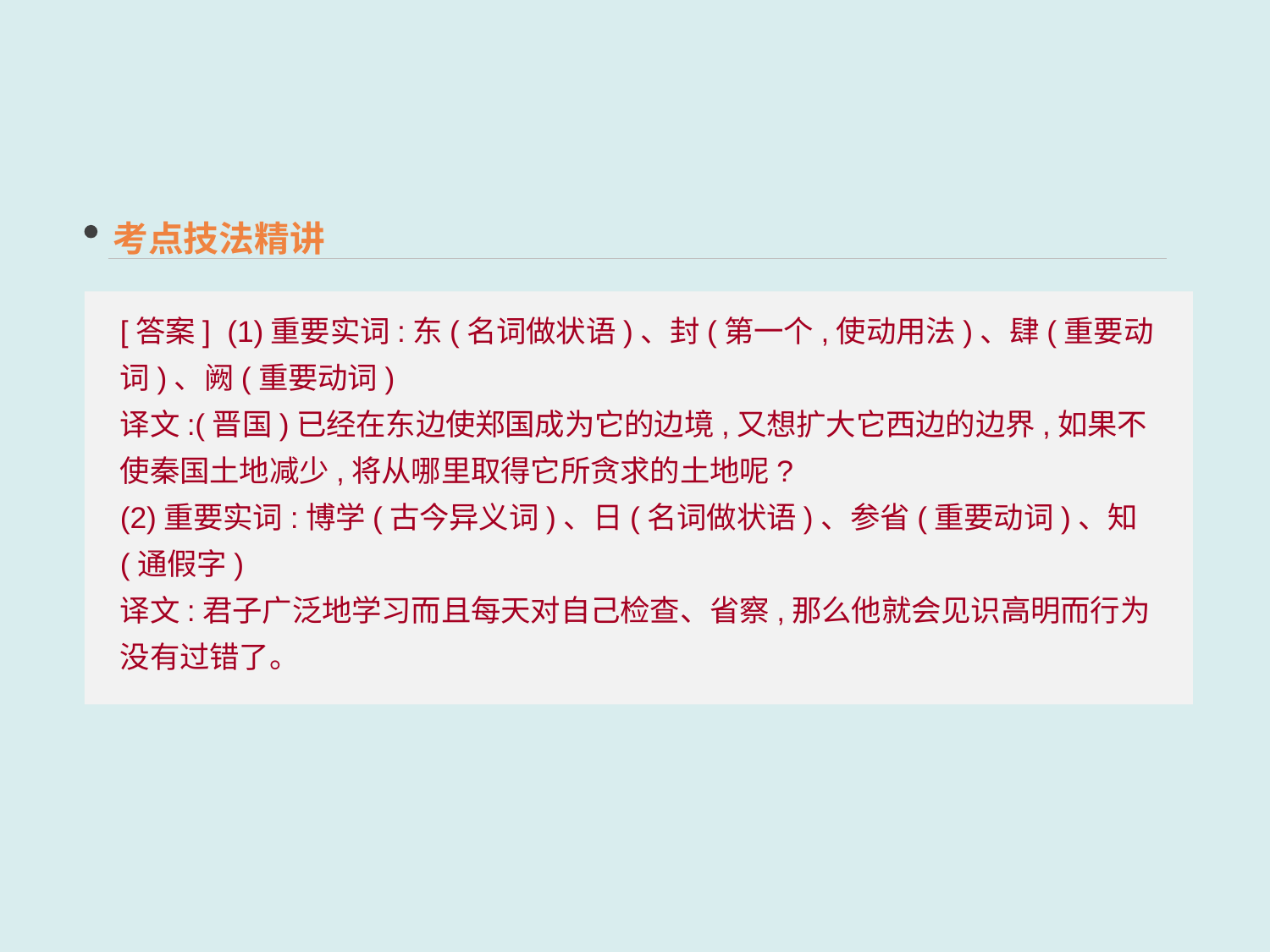

考点技法精讲

[答案]  (1)重要实词:东(名词做状语)、封(第一个,使动用法)、肆(重要动词)、阙(重要动词)
译文:(晋国)已经在东边使郑国成为它的边境,又想扩大它西边的边界,如果不使秦国土地减少,将从哪里取得它所贪求的土地呢?
(2)重要实词:博学(古今异义词)、日(名词做状语)、参省(重要动词)、知(通假字)
译文:君子广泛地学习而且每天对自己检查、省察,那么他就会见识高明而行为没有过错了。